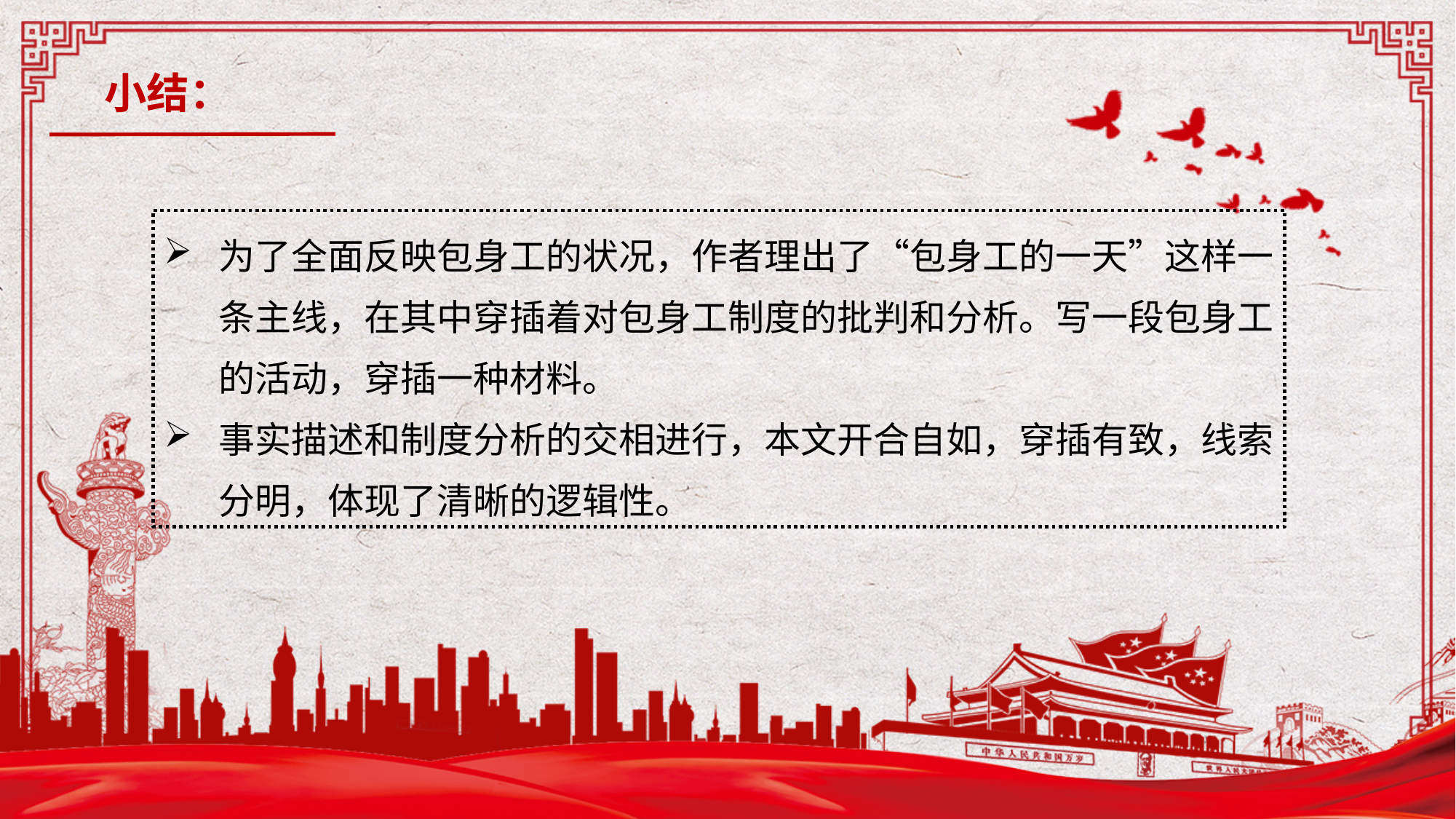

小结：
为了全面反映包身工的状况，作者理出了“包身工的一天”这样一条主线，在其中穿插着对包身工制度的批判和分析。写一段包身工的活动，穿插一种材料。
事实描述和制度分析的交相进行，本文开合自如，穿插有致，线索分明，体现了清晰的逻辑性。